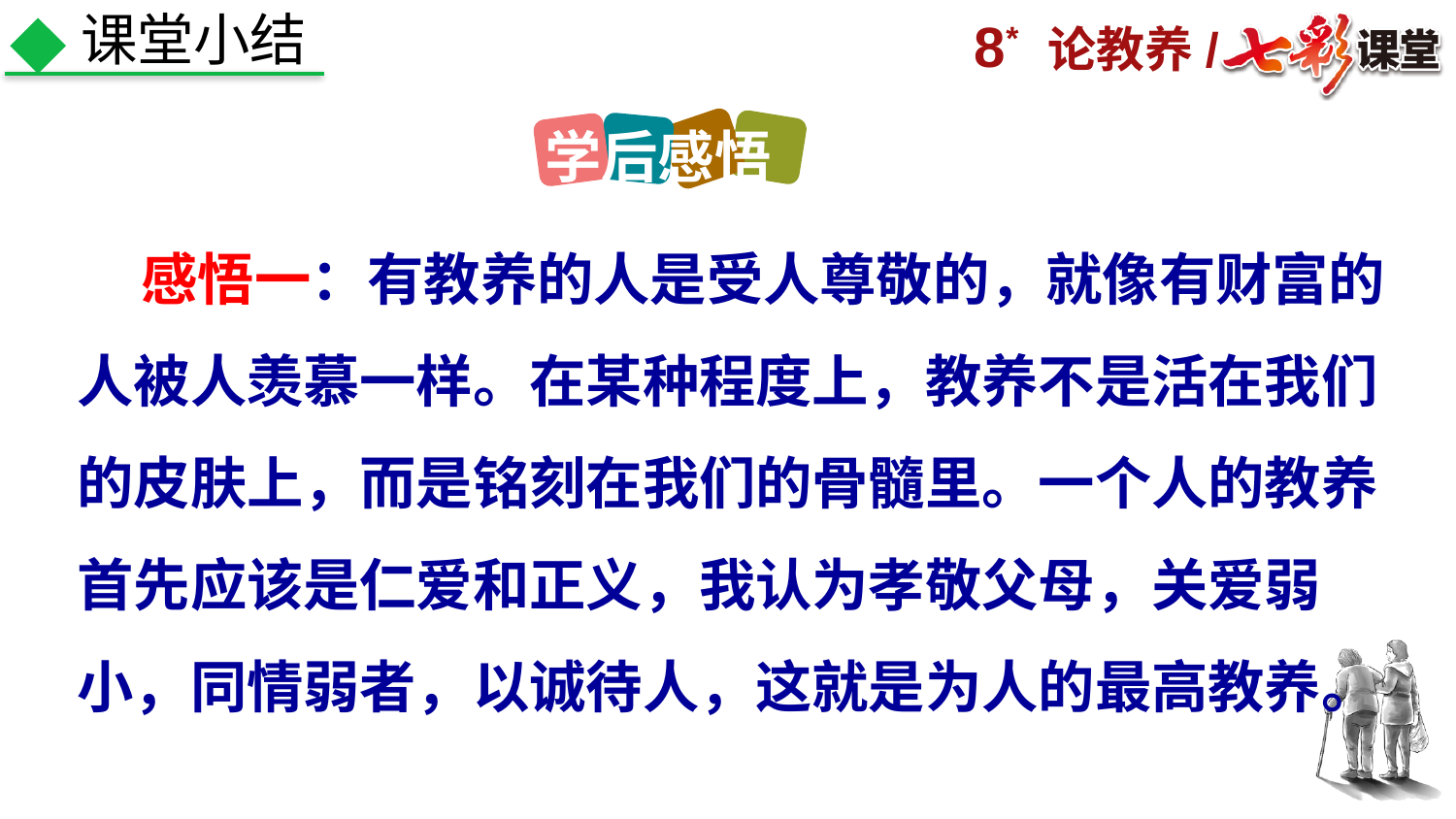

课堂小结

学后感悟

    感悟一：有教养的人是受人尊敬的，就像有财富的人被人羡慕一样。在某种程度上，教养不是活在我们的皮肤上，而是铭刻在我们的骨髓里。一个人的教养首先应该是仁爱和正义，我认为孝敬父母，关爱弱小，同情弱者，以诚待人，这就是为人的最高教养。